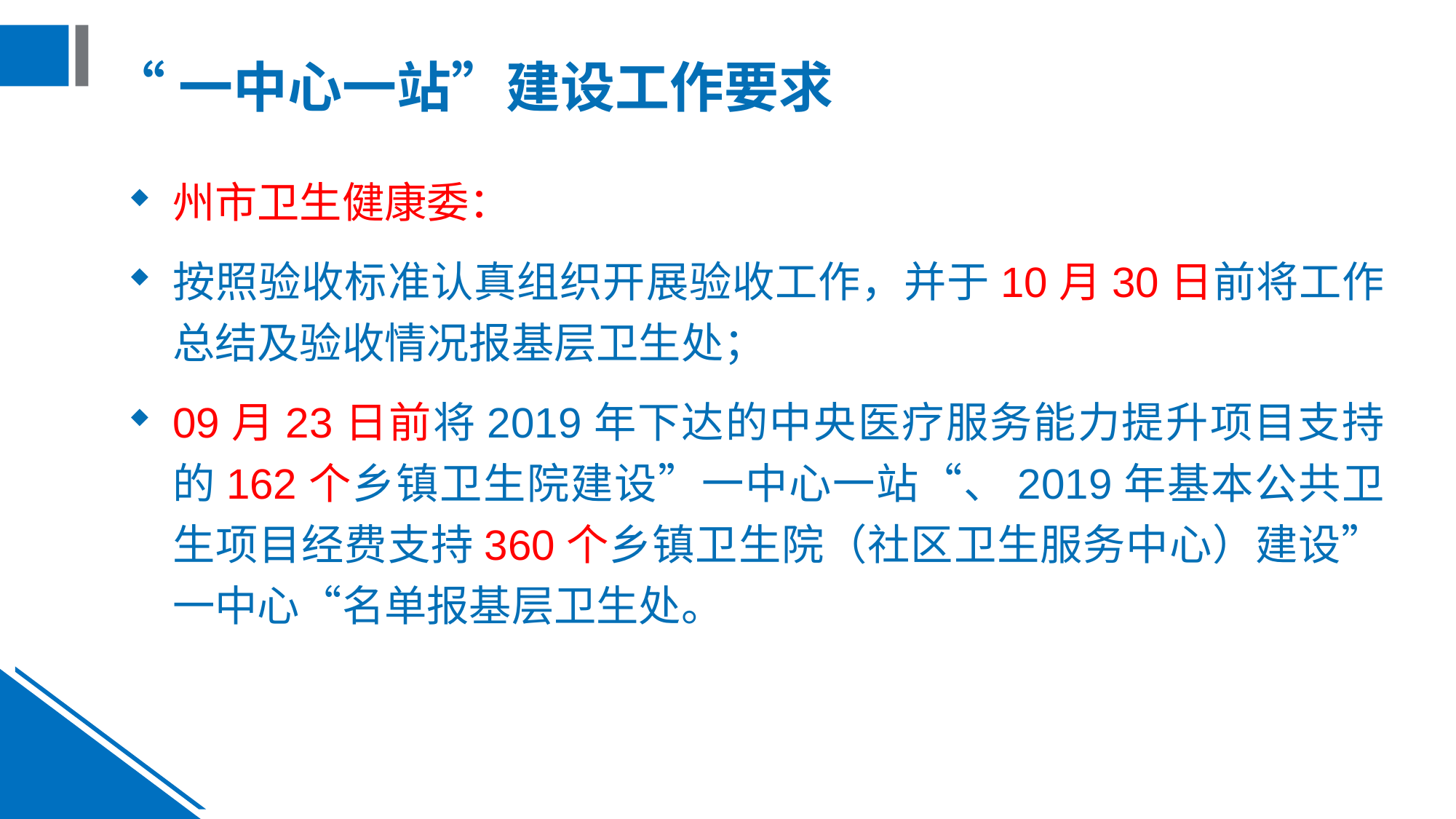

# “一中心一站”建设工作要求
州市卫生健康委：
按照验收标准认真组织开展验收工作，并于10月30日前将工作总结及验收情况报基层卫生处；
09月23日前将2019年下达的中央医疗服务能力提升项目支持的162个乡镇卫生院建设”一中心一站“、2019年基本公共卫生项目经费支持360个乡镇卫生院（社区卫生服务中心）建设”一中心“名单报基层卫生处。